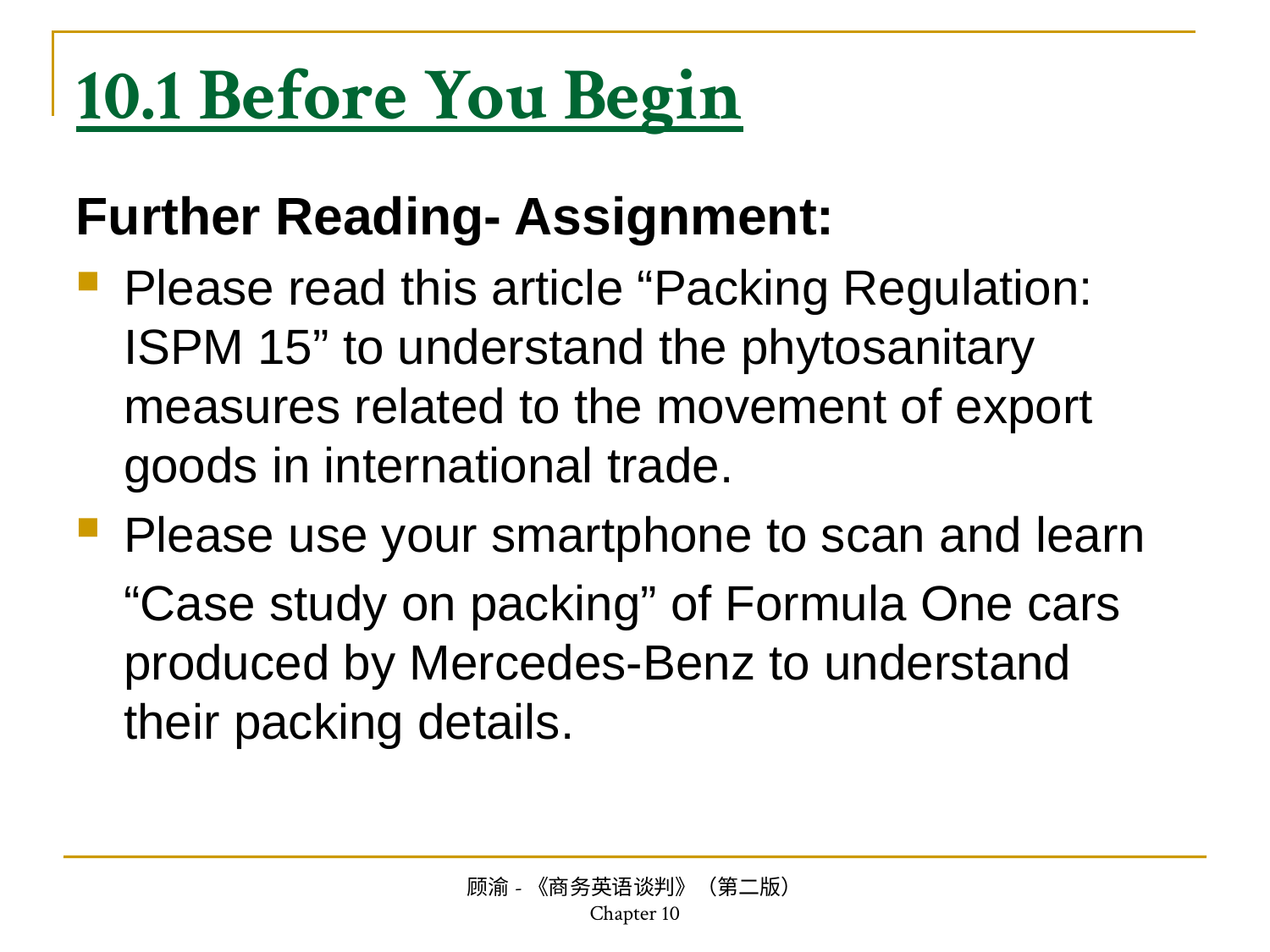

# 10.1 Before You Begin
Further Reading- Assignment:
Please read this article “Packing Regulation: ISPM 15” to understand the phytosanitary measures related to the movement of export goods in international trade.
Please use your smartphone to scan and learn
“Case study on packing” of Formula One cars produced by Mercedes-Benz to understand their packing details.

18
顾渝-《商务英语谈判》（第二版） Chapter 10